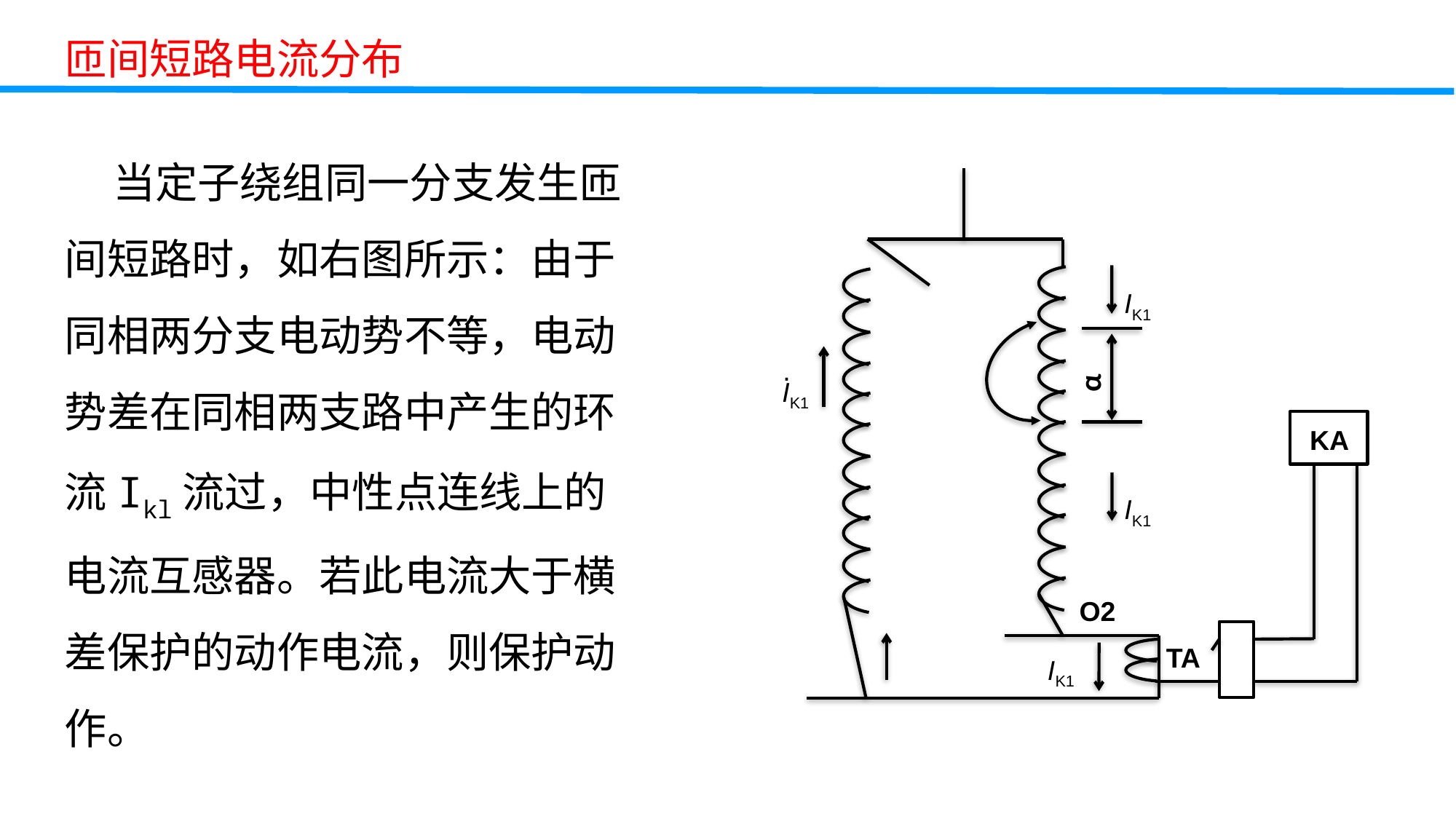

匝间短路电流分布
    当定子绕组同一分支发生匝间短路时，如右图所示：由于同相两分支电动势不等，电动势差在同相两支路中产生的环流Ikl流过，中性点连线上的电流互感器。若此电流大于横差保护的动作电流，则保护动作。

·
IK1

α
·
IK1

KA
·
IK1
O2

·
IK1
TA

教学难